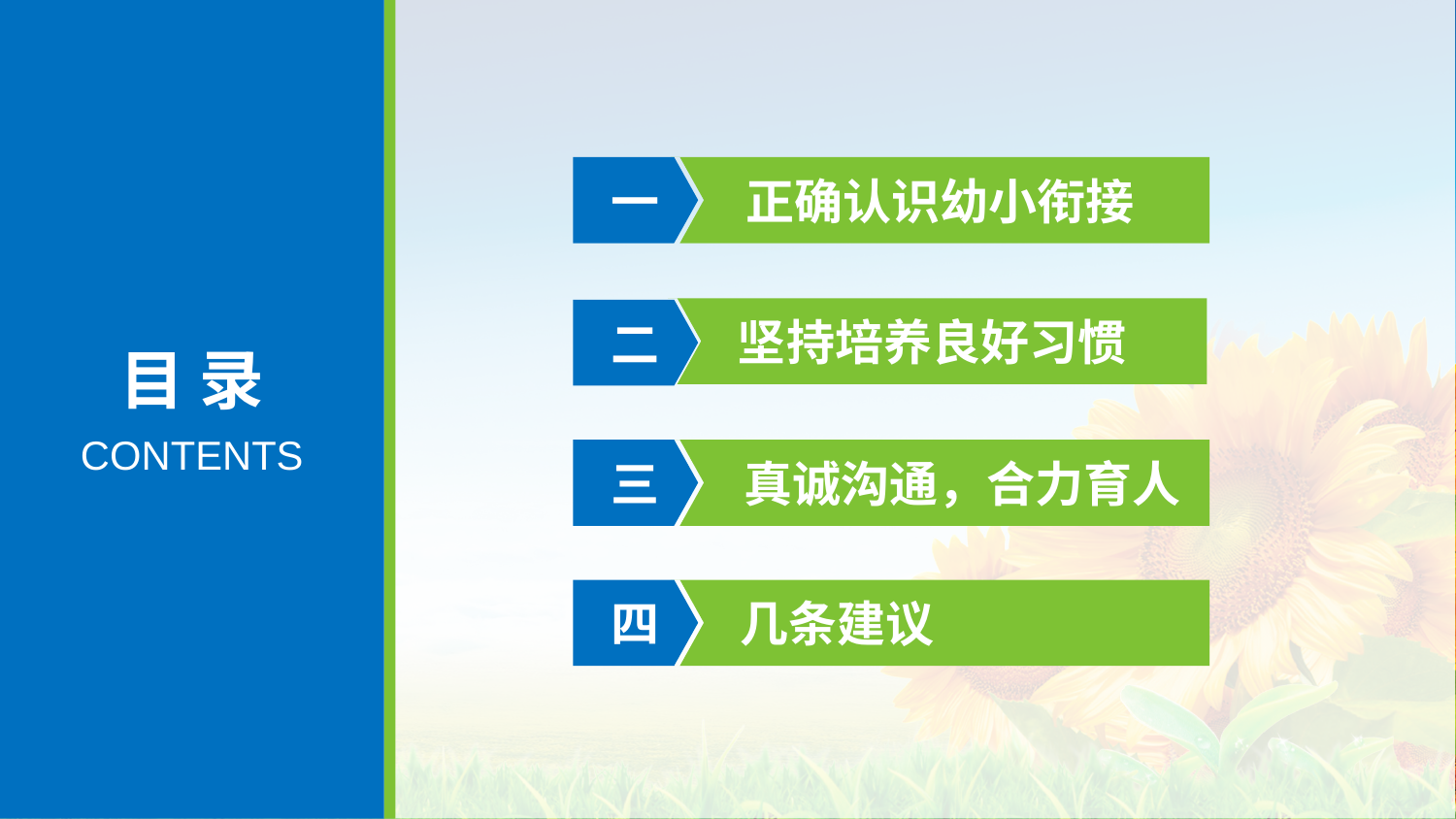

一
正确认识幼小衔接
    坚持培养良好习惯
二
目 录
CONTENTS
三
   真诚沟通，合力育人
四
    几条建议